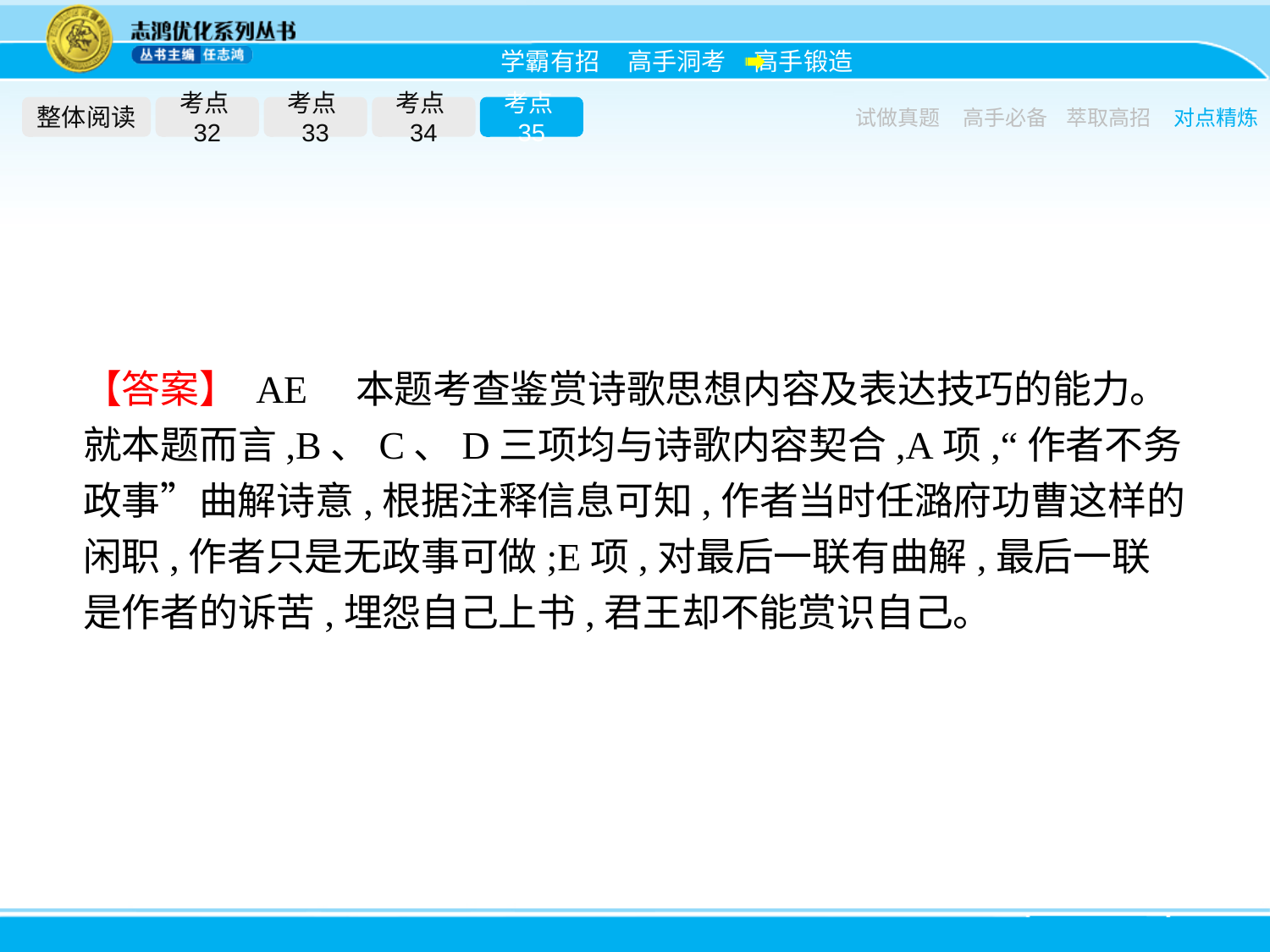

整体阅读
考点32
考点33
考点34
考点35
试做真题
高手必备
萃取高招
对点精炼
【答案】 AE　本题考查鉴赏诗歌思想内容及表达技巧的能力。就本题而言,B、C、D三项均与诗歌内容契合,A项,“作者不务政事”曲解诗意,根据注释信息可知,作者当时任潞府功曹这样的闲职,作者只是无政事可做;E项,对最后一联有曲解,最后一联是作者的诉苦,埋怨自己上书,君王却不能赏识自己。